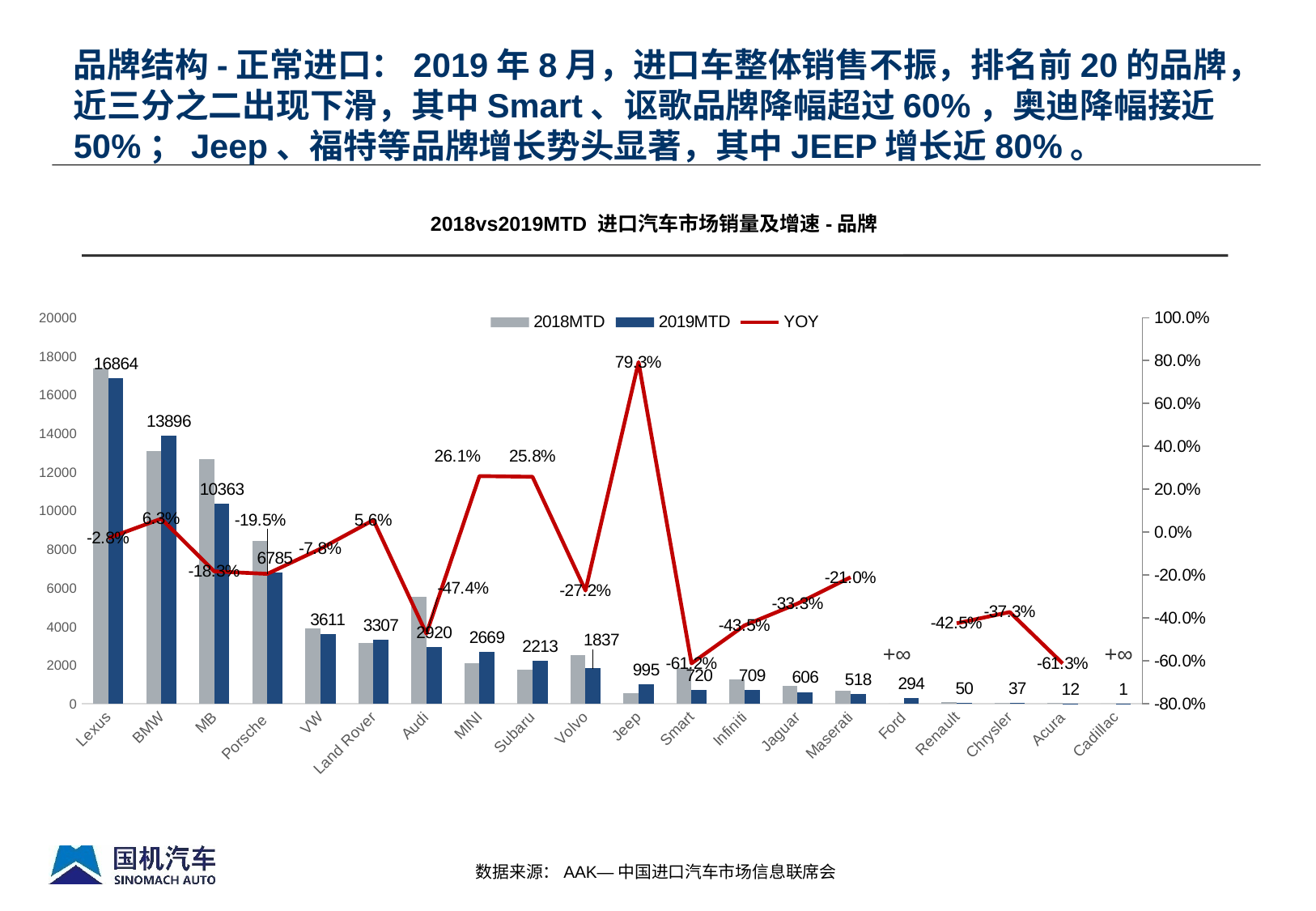

# 品牌结构-正常进口：2019年8月，进口车整体销售不振，排名前20的品牌，近三分之二出现下滑，其中Smart、讴歌品牌降幅超过60%，奥迪降幅接近50%；Jeep、福特等品牌增长势头显著，其中JEEP增长近80%。

2018vs2019MTD 进口汽车市场销量及增速-品牌

### Chart

| Category | 2018MTD | 2019MTD | YOY |
|---|---|---|---|
| Lexus | 17350.0 | 16864.0 | -0.02801152737752166 |
| BMW | 13077.0 | 13896.0 | 0.06262904335856856 |
| MB | 12687.0 | 10363.0 | -0.18317963269488458 |
| Porsche  | 8425.0 | 6785.0 | -0.19465875370919883 |
| VW | 3916.0 | 3611.0 | -0.07788559754851887 |
| Land Rover | 3131.0 | 3307.0 | 0.056212072820185144 |
| Audi | 5547.0 | 2920.0 | -0.47358932756444927 |
| MINI | 2116.0 | 2669.0 | 0.2613421550094519 |
| Subaru | 1759.0 | 2213.0 | 0.25810119386014785 |
| Volvo | 2525.0 | 1837.0 | -0.2724752475247525 |
| Jeep | 555.0 | 995.0 | 0.7927927927927927 |
| Smart | 1856.0 | 720.0 | -0.6120689655172413 |
| Infiniti | 1255.0 | 709.0 | -0.43505976095617527 |
| Jaguar | 909.0 | 606.0 | -0.33333333333333337 |
| Maserati | 656.0 | 518.0 | -0.21036585365853655 |
| Ford | 0.0 | 294.0 | None |
| Renault | 87.0 | 50.0 | -0.4252873563218391 |
| Chrysler | 59.0 | 37.0 | -0.3728813559322034 |
| Acura | 31.0 | 12.0 | -0.6129032258064516 |
| Cadillac | 0.0 | 1.0 | None |
+∞
+∞
数据来源：AAK—中国进口汽车市场信息联席会